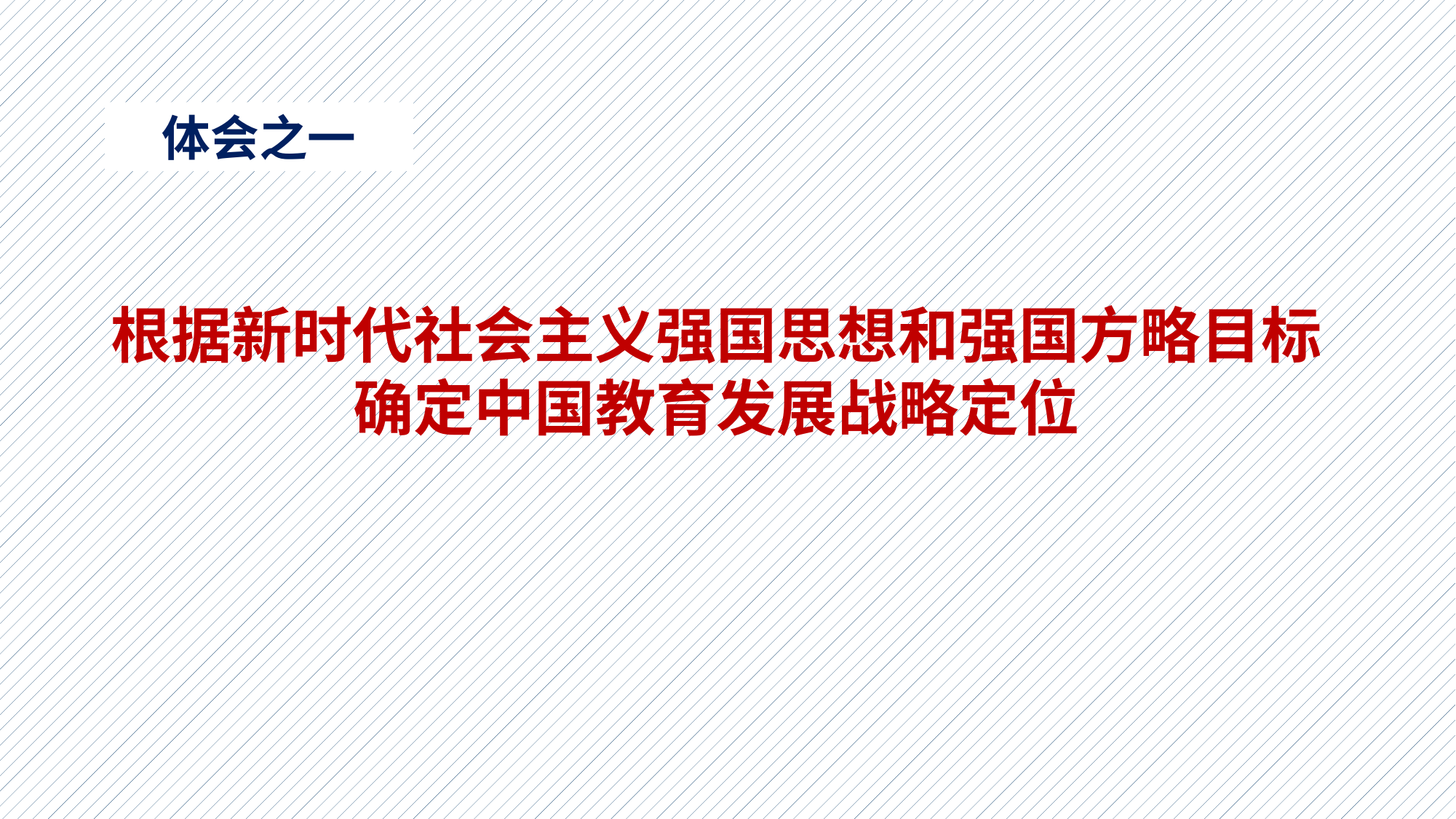

体会之一
根据新时代社会主义强国思想和强国方略目标
确定中国教育发展战略定位